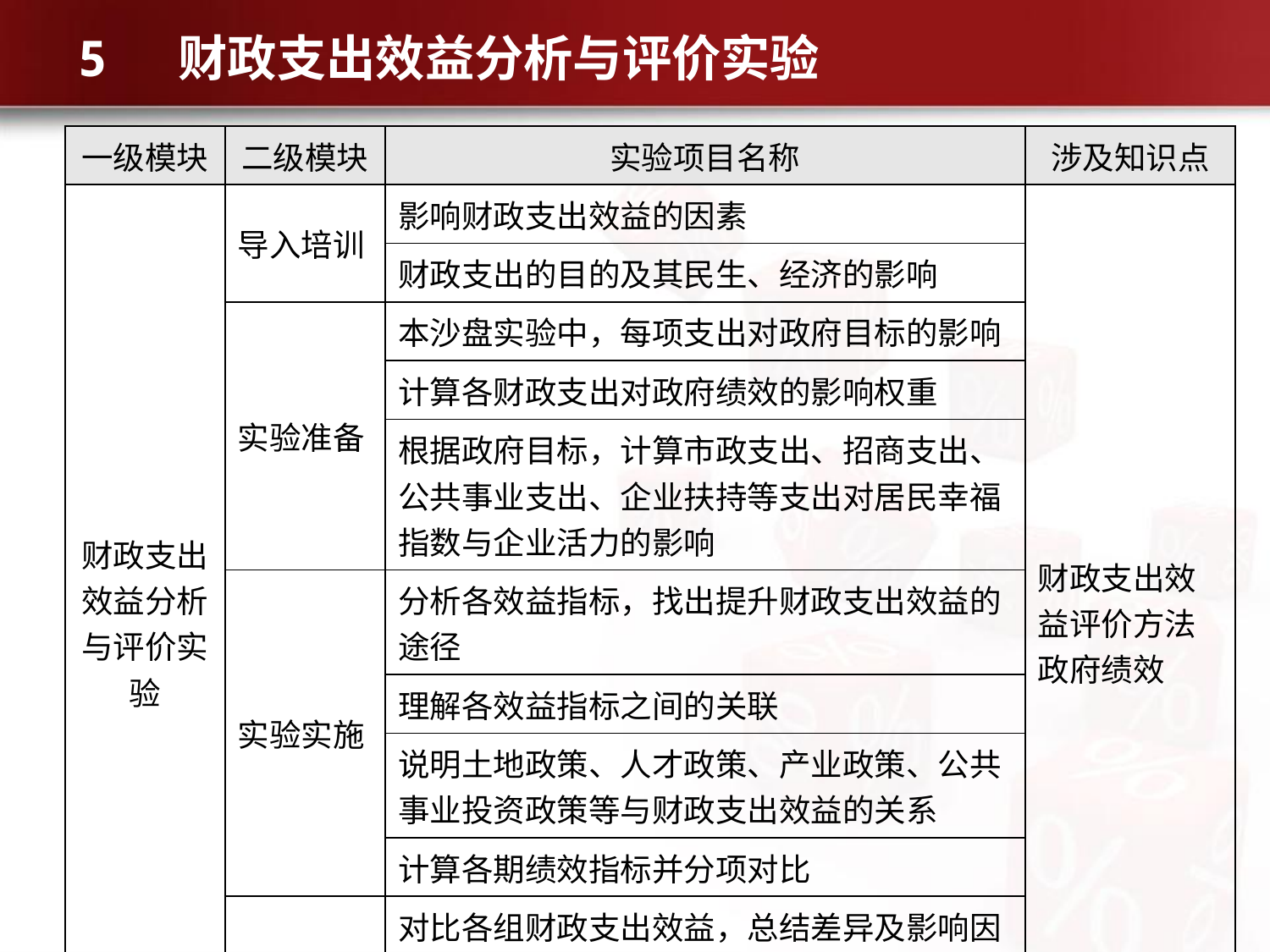

# 5  财政支出效益分析与评价实验
| 一级模块 | 二级模块 | 实验项目名称 | 涉及知识点 |
| --- | --- | --- | --- |
| 财政支出效益分析与评价实验 | 导入培训 | 影响财政支出效益的因素 | 财政支出效益评价方法 政府绩效 |
|  |  | 财政支出的目的及其民生、经济的影响 |  |
|  | 实验准备 | 本沙盘实验中，每项支出对政府目标的影响 |  |
|  |  | 计算各财政支出对政府绩效的影响权重 |  |
|  |  | 根据政府目标，计算市政支出、招商支出、公共事业支出、企业扶持等支出对居民幸福指数与企业活力的影响 |  |
|  | 实验实施 | 分析各效益指标，找出提升财政支出效益的途径 |  |
|  |  | 理解各效益指标之间的关联 |  |
|  |  | 说明土地政策、人才政策、产业政策、公共事业投资政策等与财政支出效益的关系 |  |
|  |  | 计算各期绩效指标并分项对比 |  |
|  | 实验总结 | 对比各组财政支出效益，总结差异及影响因素 |  |
|  |  | 反思现实中政府目标对财政支出的导向作用 |  |